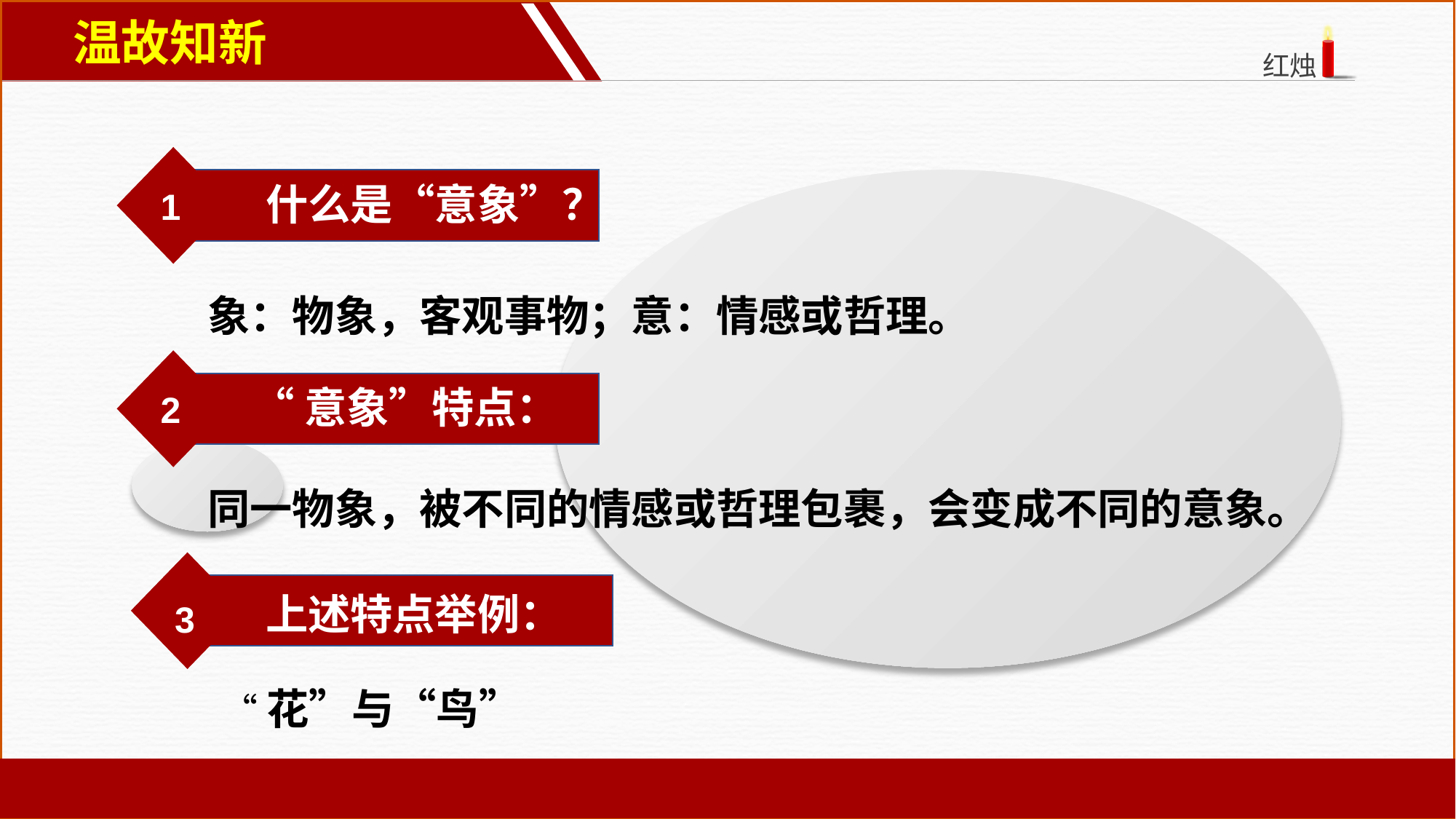

# 温故知新

什么是“意象”？
1
象：物象，客观事物；意：情感或哲理。

2
“意象”特点：

同一物象，被不同的情感或哲理包裹，会变成不同的意象。

上述特点举例：
3
“花”与“鸟”